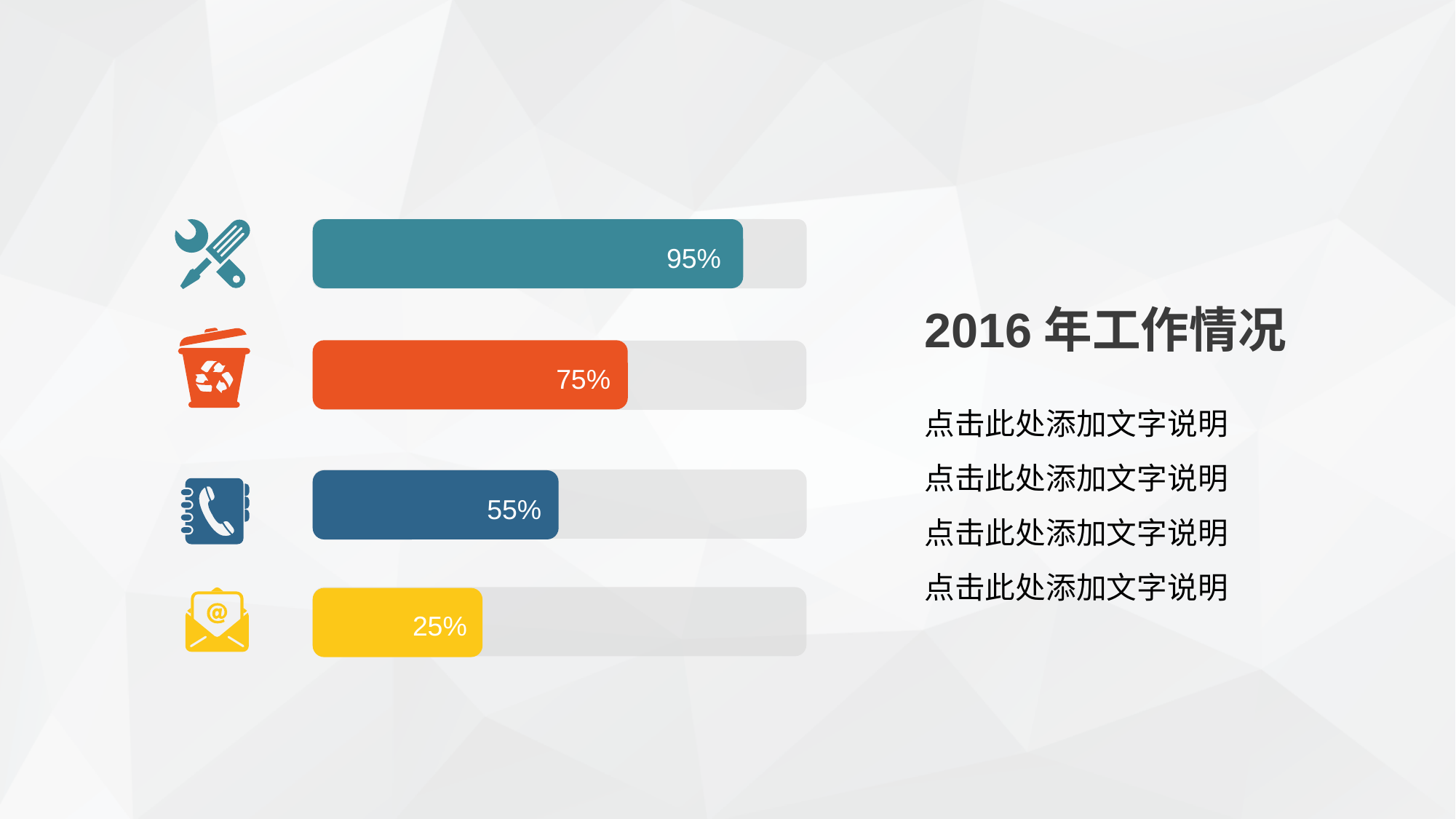

95%
2016年工作情况

75%
点击此处添加文字说明
点击此处添加文字说明
点击此处添加文字说明
点击此处添加文字说明

55%

25%